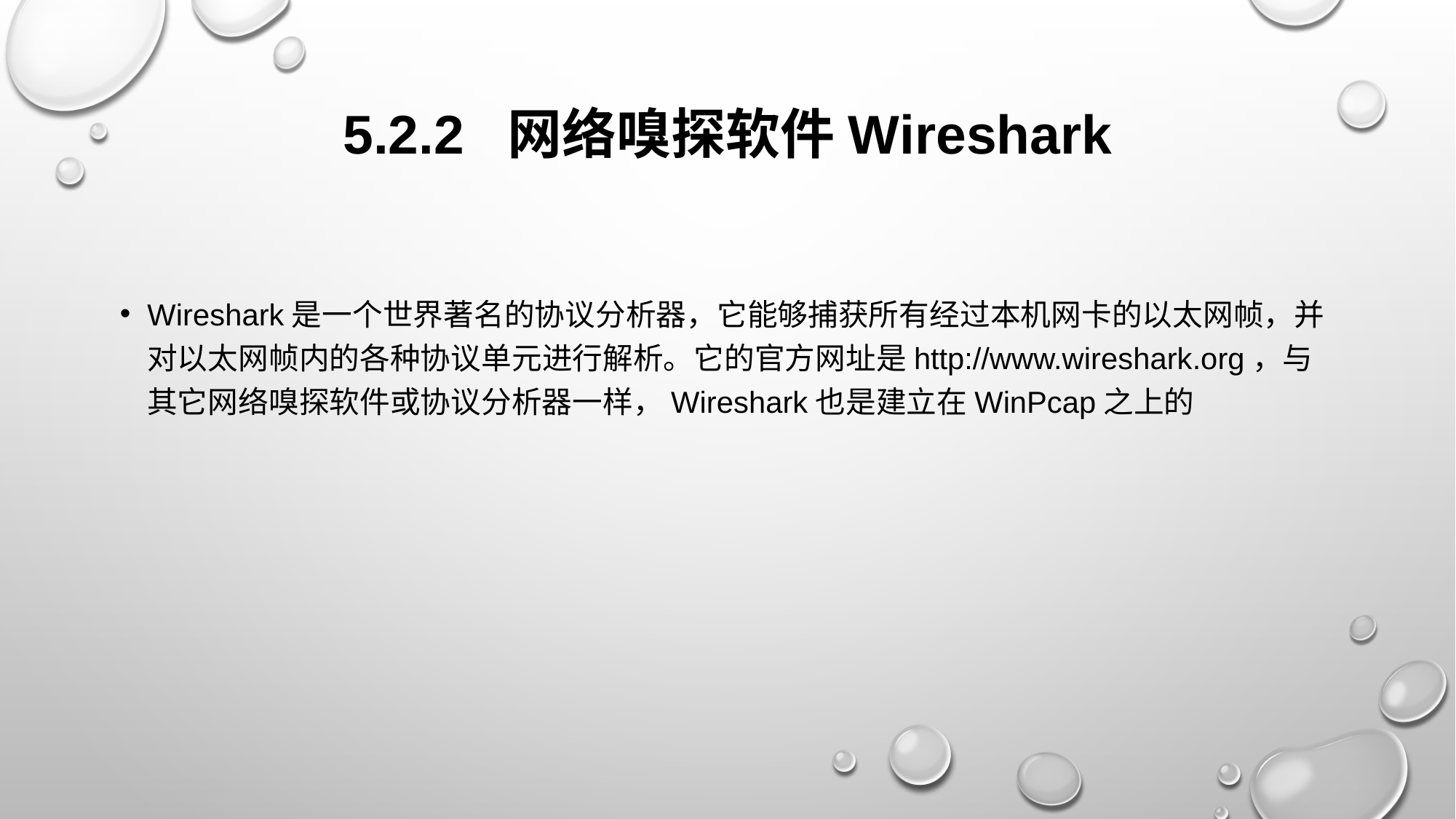

# 5.2.2  网络嗅探软件Wireshark
Wireshark是一个世界著名的协议分析器，它能够捕获所有经过本机网卡的以太网帧，并对以太网帧内的各种协议单元进行解析。它的官方网址是http://www.wireshark.org，与其它网络嗅探软件或协议分析器一样，Wireshark也是建立在WinPcap之上的